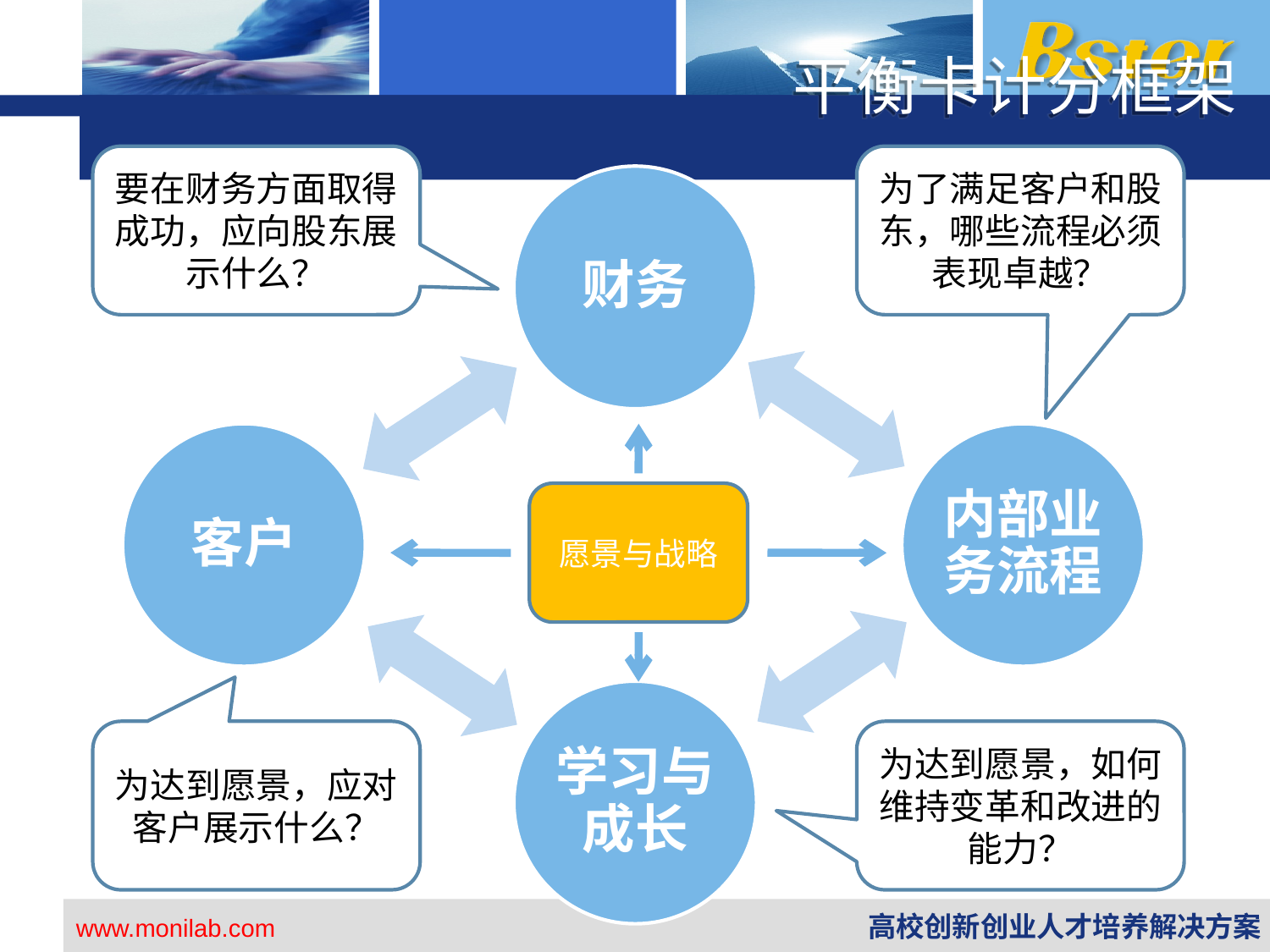

平衡卡计分框架
要在财务方面取得成功，应向股东展示什么？
为了满足客户和股东，哪些流程必须表现卓越？
财务

内部业务流程

学习与成长

客户

愿景与战略
为达到愿景，应对客户展示什么？
为达到愿景，如何维持变革和改进的能力？